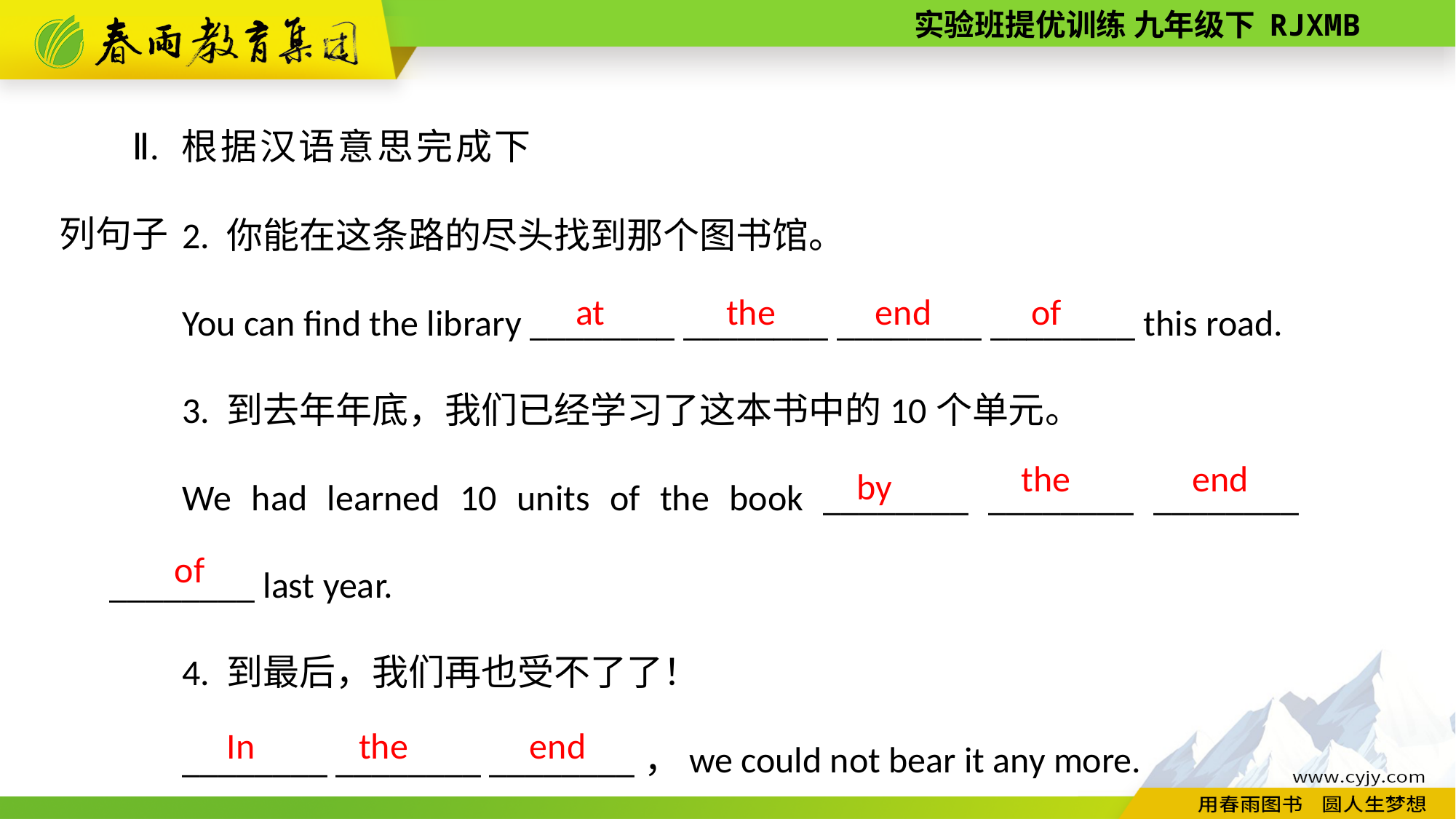

Ⅱ. 根据汉语意思完成下列句子
2. 你能在这条路的尽头找到那个图书馆。
You can find the library ________ ________ ________ ________ this road.
3. 到去年年底，我们已经学习了这本书中的10个单元。
We had learned 10 units of the book ________ ________ ________ ________ last year.
4. 到最后，我们再也受不了了！
________ ________ ________，we could not bear it any more.
at
the
end
of
end
the
by
of
end
the
In